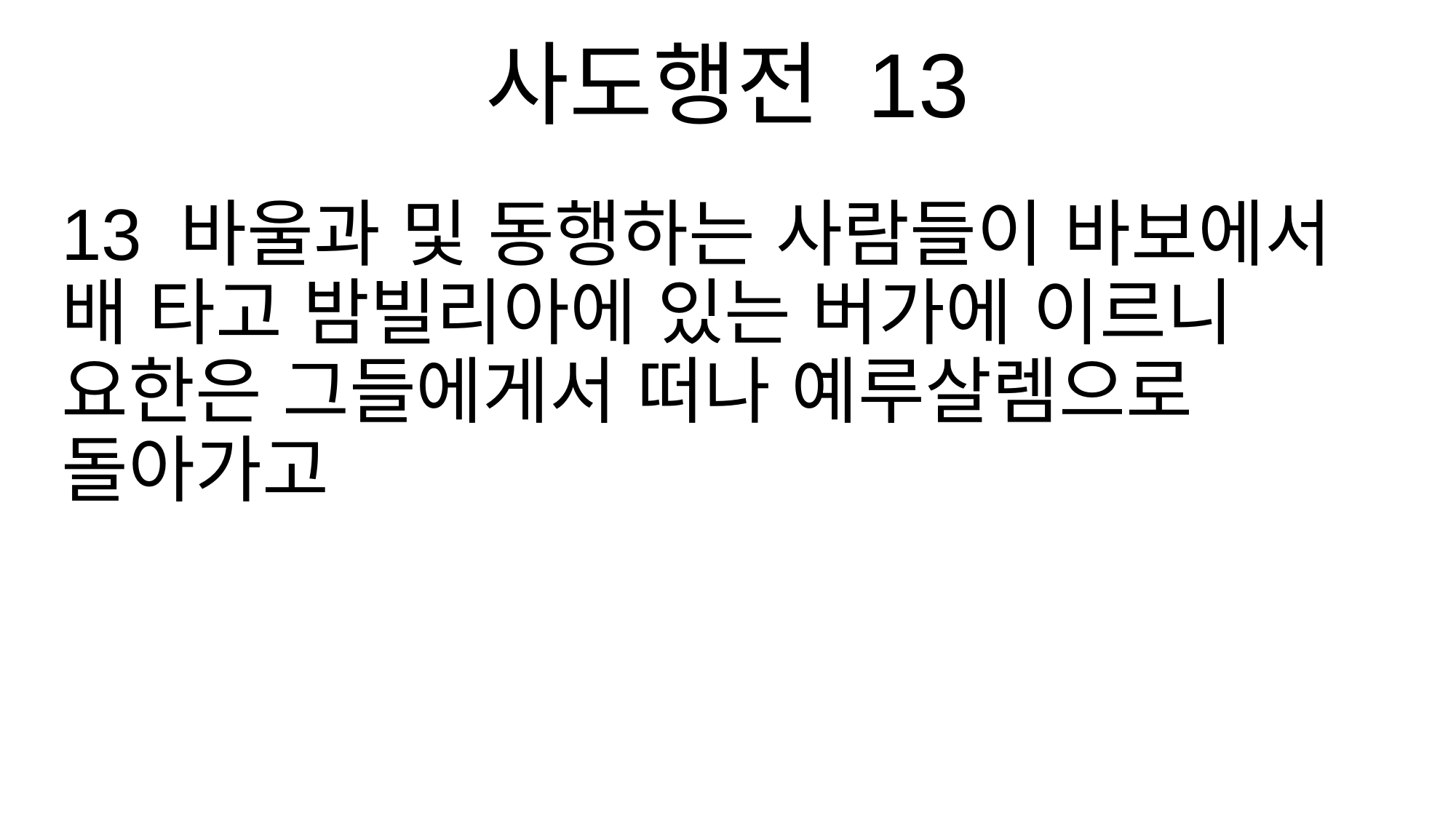

사도행전 13
13 바울과 및 동행하는 사람들이 바보에서 배 타고 밤빌리아에 있는 버가에 이르니 요한은 그들에게서 떠나 예루살렘으로 돌아가고